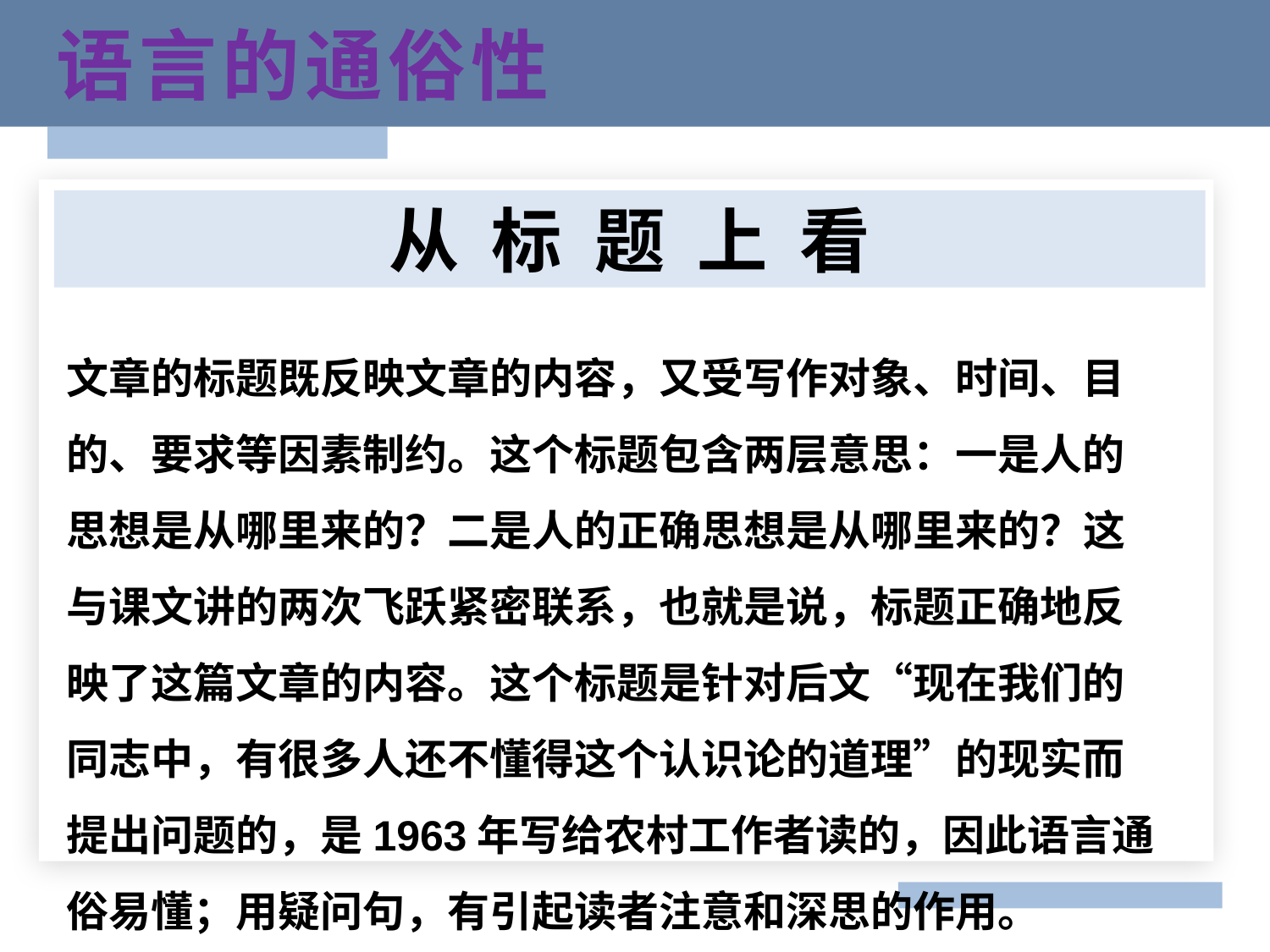

语言的通俗性

从  标  题  上  看
文章的标题既反映文章的内容，又受写作对象、时间、目的、要求等因素制约。这个标题包含两层意思：一是人的思想是从哪里来的？二是人的正确思想是从哪里来的？这与课文讲的两次飞跃紧密联系，也就是说，标题正确地反映了这篇文章的内容。这个标题是针对后文“现在我们的同志中，有很多人还不懂得这个认识论的道理”的现实而提出问题的，是1963年写给农村工作者读的，因此语言通俗易懂；用疑问句，有引起读者注意和深思的作用。